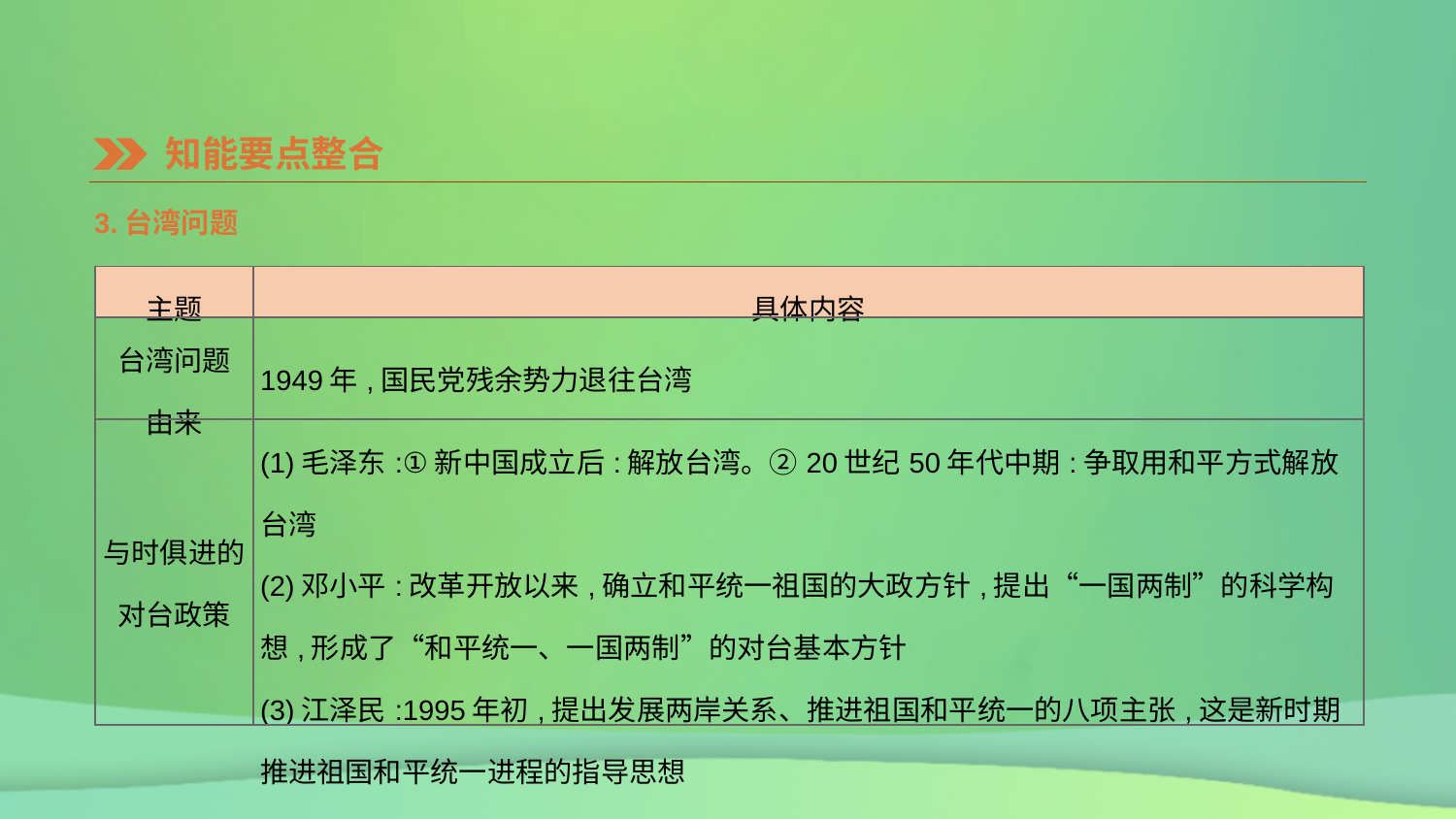

知能要点整合

3.台湾问题
| 主题 | 具体内容 |
| --- | --- |
| 台湾问题 由来 | 1949年,国民党残余势力退往台湾 |
| 与时俱进的 对台政策 | (1)毛泽东:①新中国成立后:解放台湾。②20世纪50年代中期:争取用和平方式解放台湾 (2)邓小平:改革开放以来,确立和平统一祖国的大政方针,提出“一国两制”的科学构想,形成了“和平统一、一国两制”的对台基本方针 (3)江泽民:1995年初,提出发展两岸关系、推进祖国和平统一的八项主张,这是新时期推进祖国和平统一进程的指导思想 |